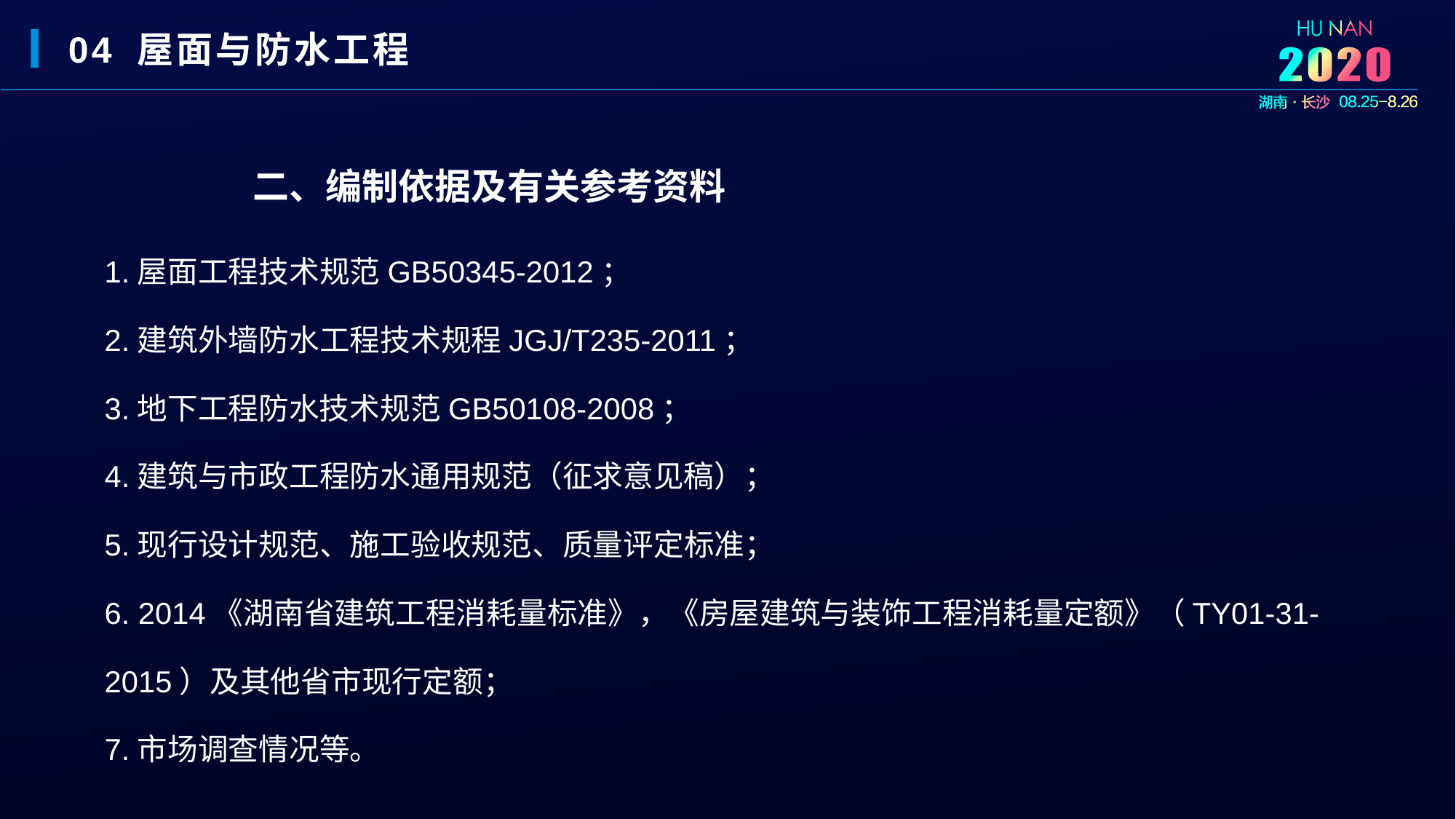

04 屋面与防水工程
二、编制依据及有关参考资料
1.屋面工程技术规范GB50345-2012；
2.建筑外墙防水工程技术规程JGJ/T235-2011；
3.地下工程防水技术规范GB50108-2008；
4.建筑与市政工程防水通用规范（征求意见稿）；
5.现行设计规范、施工验收规范、质量评定标准；
6. 2014《湖南省建筑工程消耗量标准》，《房屋建筑与装饰工程消耗量定额》（TY01-31-2015）及其他省市现行定额；
7.市场调查情况等。